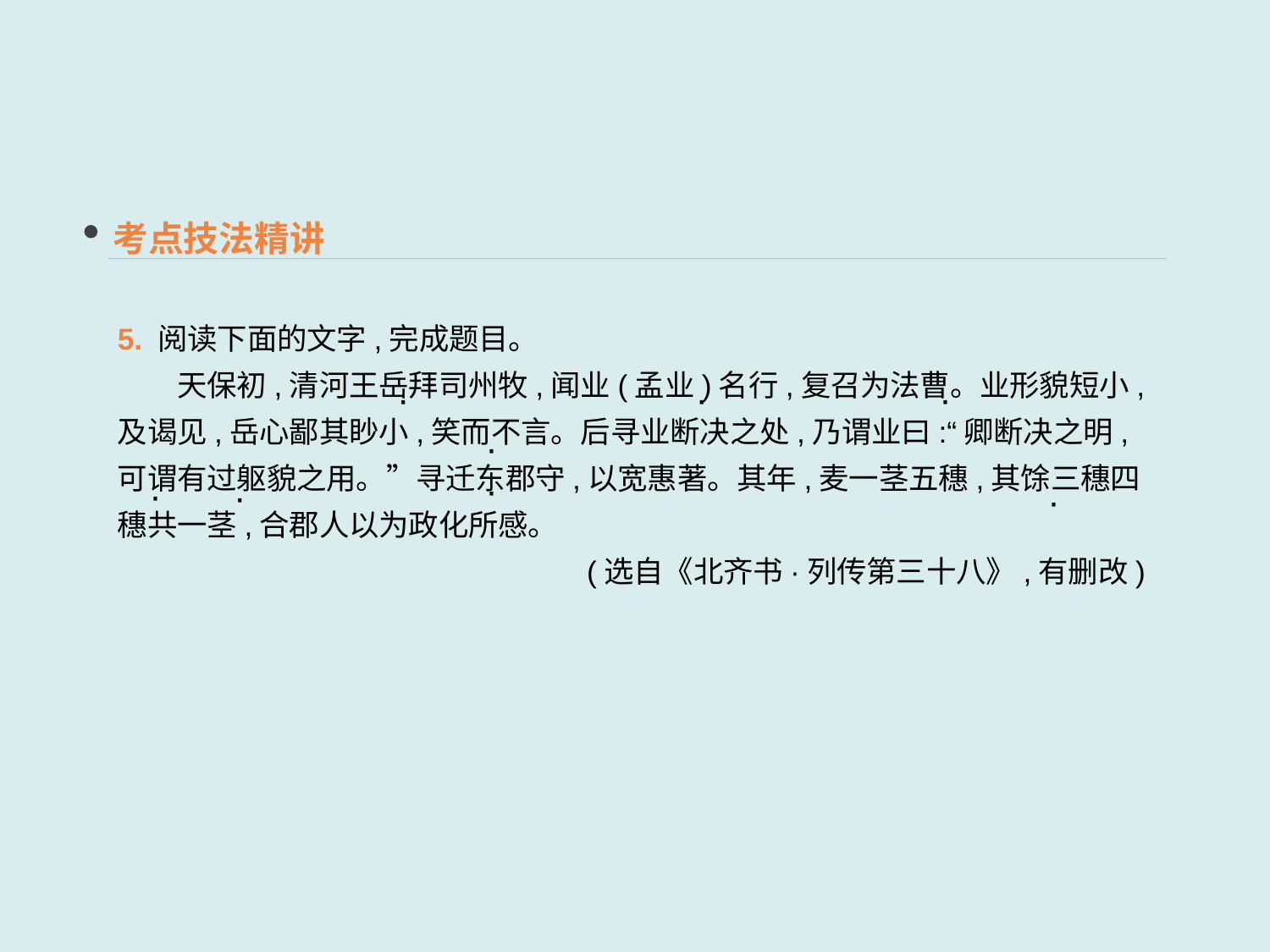

考点技法精讲

5. 阅读下面的文字,完成题目。
　　天保初,清河王岳拜司州牧,闻业(孟业)名行,复召为法曹。业形貌短小,及谒见,岳心鄙其眇小,笑而不言。后寻业断决之处,乃谓业曰:“卿断决之明,可谓有过躯貌之用。”寻迁东郡守,以宽惠著。其年,麦一茎五穗,其馀三穗四穗共一茎,合郡人以为政化所感。
(选自《北齐书·列传第三十八》,有删改)
·
·
·
·
·
·
·
·